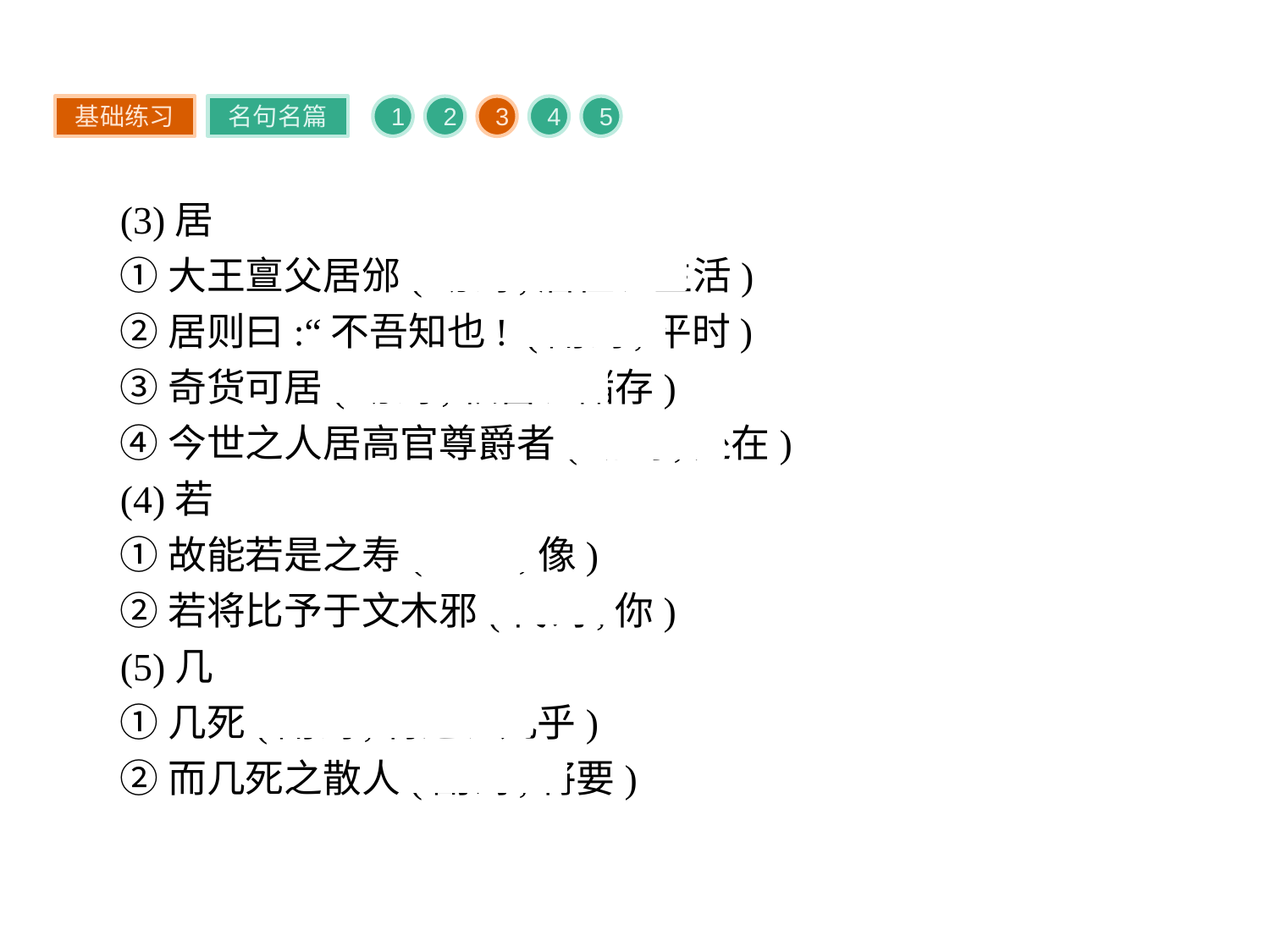

基础练习
名句名篇
1
2
3
4
5
(3)居
①大王亶父居邠(动词,居住、生活)
②居则曰:“不吾知也!”(副词,平时)
③奇货可居(动词,积蓄、储存)
④今世之人居高官尊爵者(动词,处在)
(4)若
①故能若是之寿(动词,像)
②若将比予于文木邪(代词,你)
(5)几
①几死(副词,将近、几乎)
②而几死之散人(副词,将要)